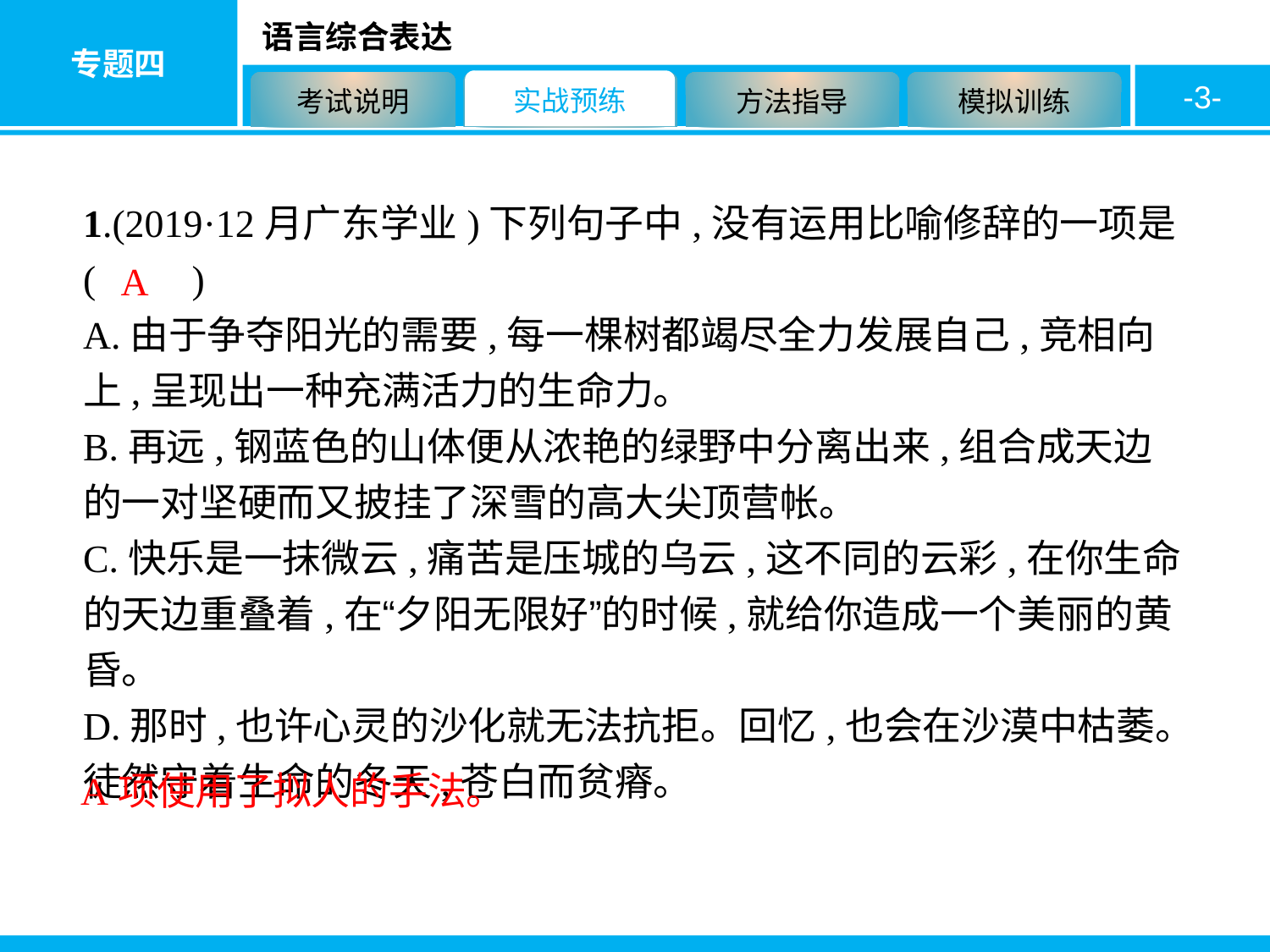

-3-
1.(2019·12月广东学业)下列句子中,没有运用比喻修辞的一项是(　　)
A.由于争夺阳光的需要,每一棵树都竭尽全力发展自己,竞相向上,呈现出一种充满活力的生命力。
B.再远,钢蓝色的山体便从浓艳的绿野中分离出来,组合成天边的一对坚硬而又披挂了深雪的高大尖顶营帐。
C.快乐是一抹微云,痛苦是压城的乌云,这不同的云彩,在你生命的天边重叠着,在“夕阳无限好”的时候,就给你造成一个美丽的黄昏。
D.那时,也许心灵的沙化就无法抗拒。回忆,也会在沙漠中枯萎。徒然守着生命的冬天,苍白而贫瘠。
A
A项使用了拟人的手法。